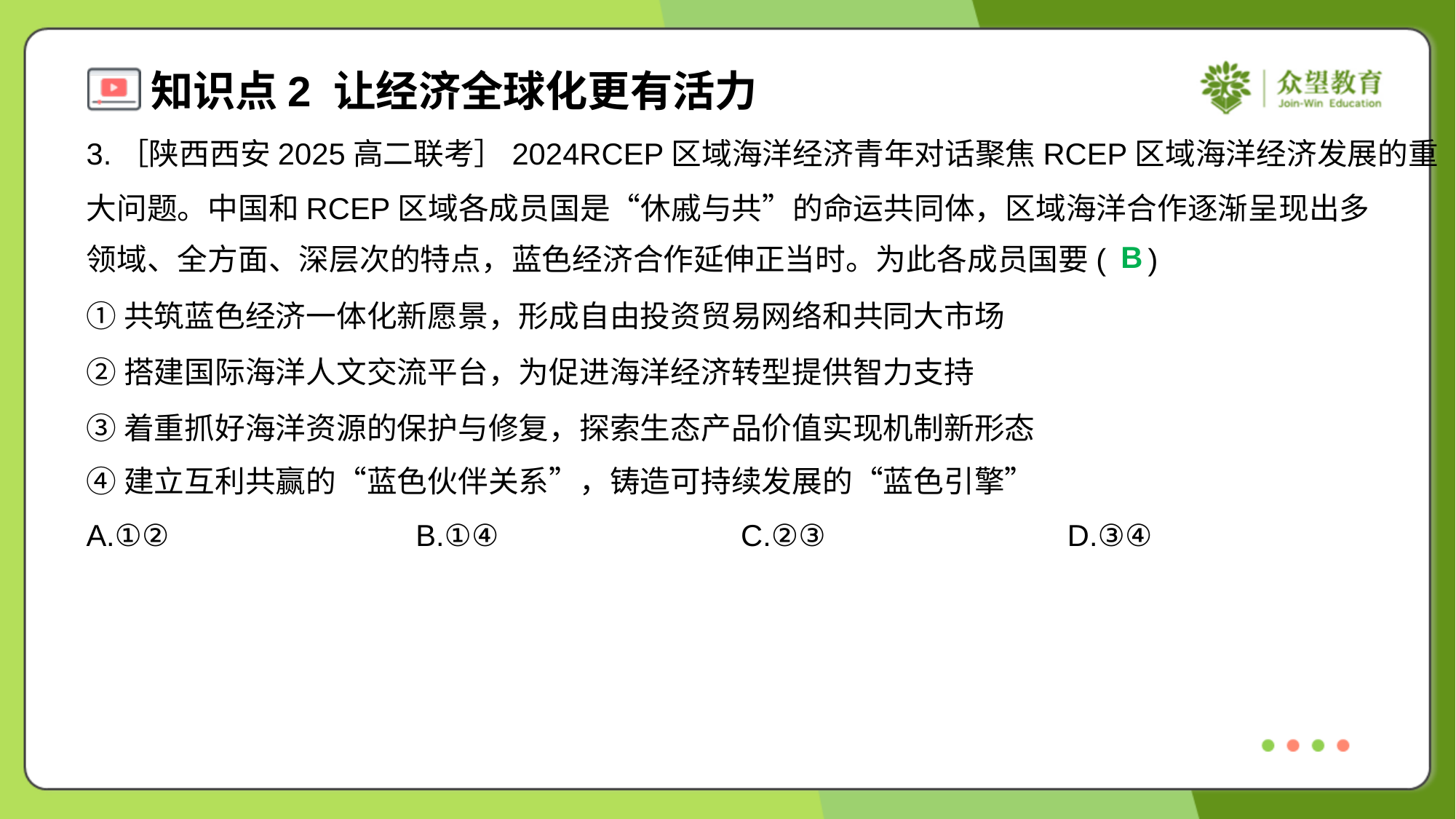

3.［陕西西安2025高二联考］2024RCEP区域海洋经济青年对话聚焦RCEP区域海洋经济发展的重
大问题。中国和RCEP区域各成员国是“休戚与共”的命运共同体，区域海洋合作逐渐呈现出多
领域、全方面、深层次的特点，蓝色经济合作延伸正当时。为此各成员国要(     )
B
①共筑蓝色经济一体化新愿景，形成自由投资贸易网络和共同大市场
②搭建国际海洋人文交流平台，为促进海洋经济转型提供智力支持
③着重抓好海洋资源的保护与修复，探索生态产品价值实现机制新形态
④建立互利共赢的“蓝色伙伴关系”，铸造可持续发展的“蓝色引擎”
A.①②	B.①④	C.②③	D.③④